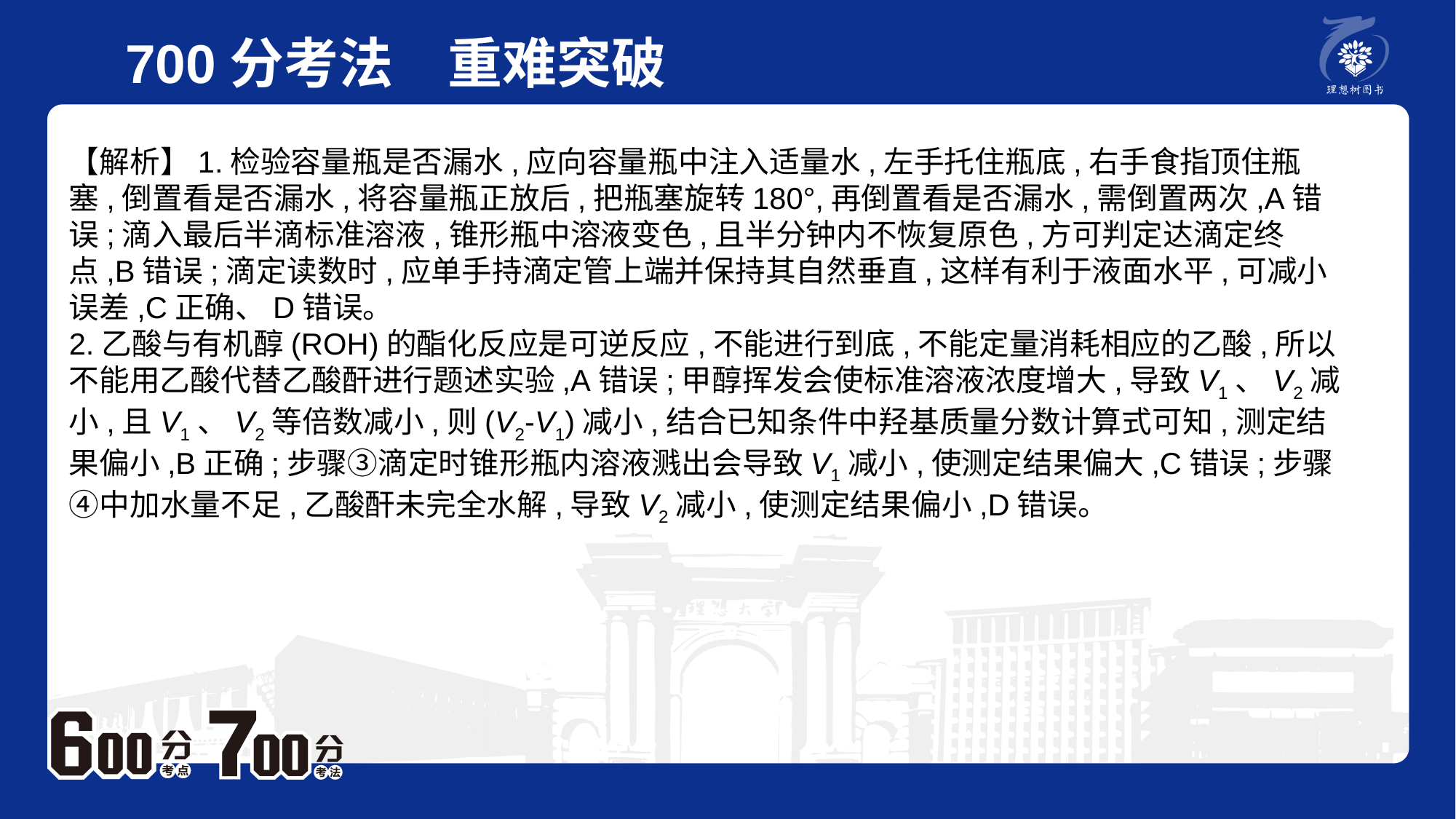

700分考法　重难突破
【解析】1.检验容量瓶是否漏水,应向容量瓶中注入适量水,左手托住瓶底,右手食指顶住瓶塞,倒置看是否漏水,将容量瓶正放后,把瓶塞旋转180°,再倒置看是否漏水,需倒置两次,A错误;滴入最后半滴标准溶液,锥形瓶中溶液变色,且半分钟内不恢复原色,方可判定达滴定终点,B错误;滴定读数时,应单手持滴定管上端并保持其自然垂直,这样有利于液面水平,可减小误差,C正确、D错误。2.乙酸与有机醇(ROH)的酯化反应是可逆反应,不能进行到底,不能定量消耗相应的乙酸,所以不能用乙酸代替乙酸酐进行题述实验,A错误;甲醇挥发会使标准溶液浓度增大,导致V1、V2减小,且V1、V2等倍数减小,则(V2-V1)减小,结合已知条件中羟基质量分数计算式可知,测定结果偏小,B正确;步骤③滴定时锥形瓶内溶液溅出会导致V1减小,使测定结果偏大,C错误;步骤④中加水量不足,乙酸酐未完全水解,导致V2减小,使测定结果偏小,D错误。